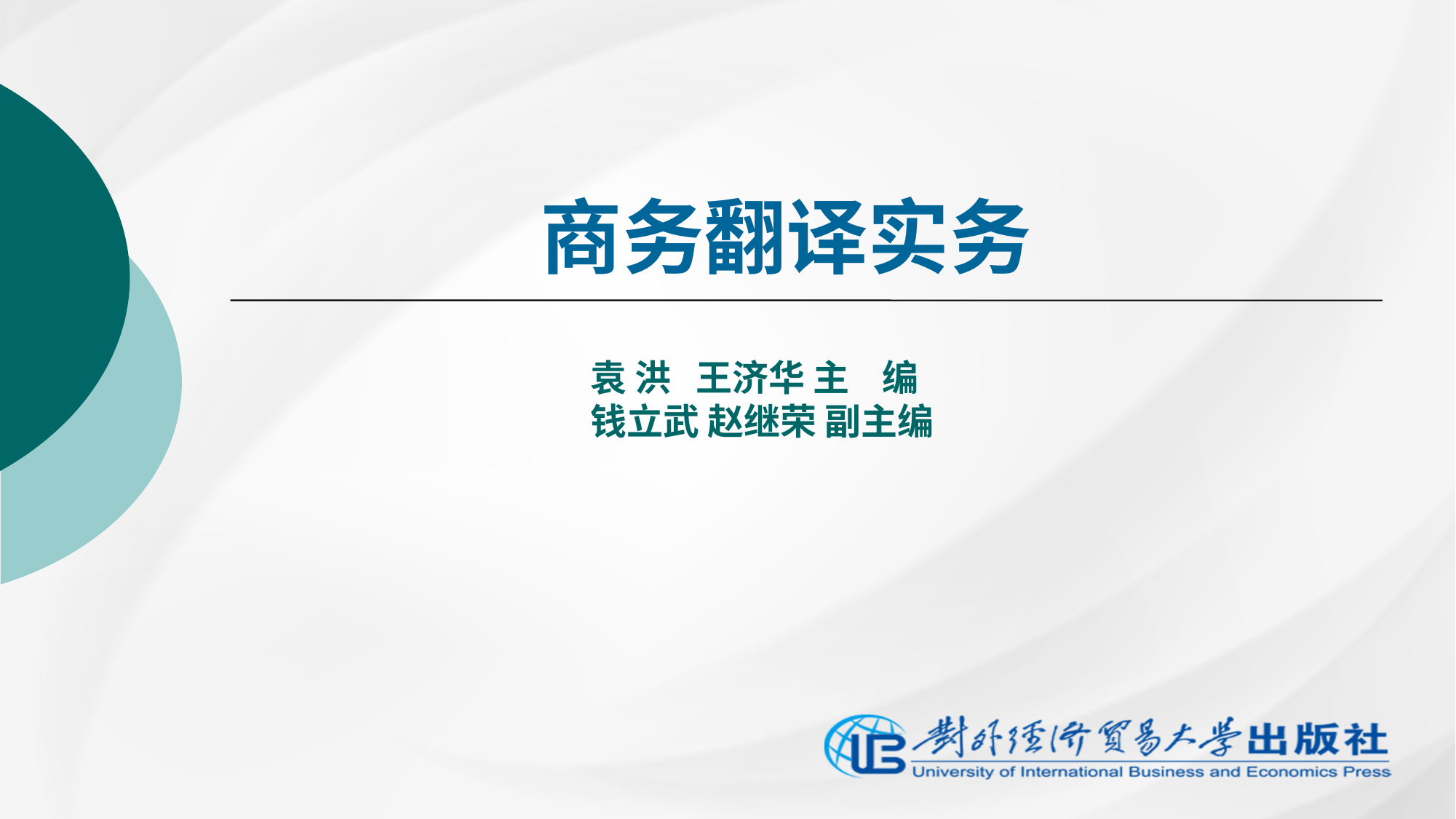

# 商务翻译实务
袁 洪   王济华 主    编
钱立武 赵继荣 副主编